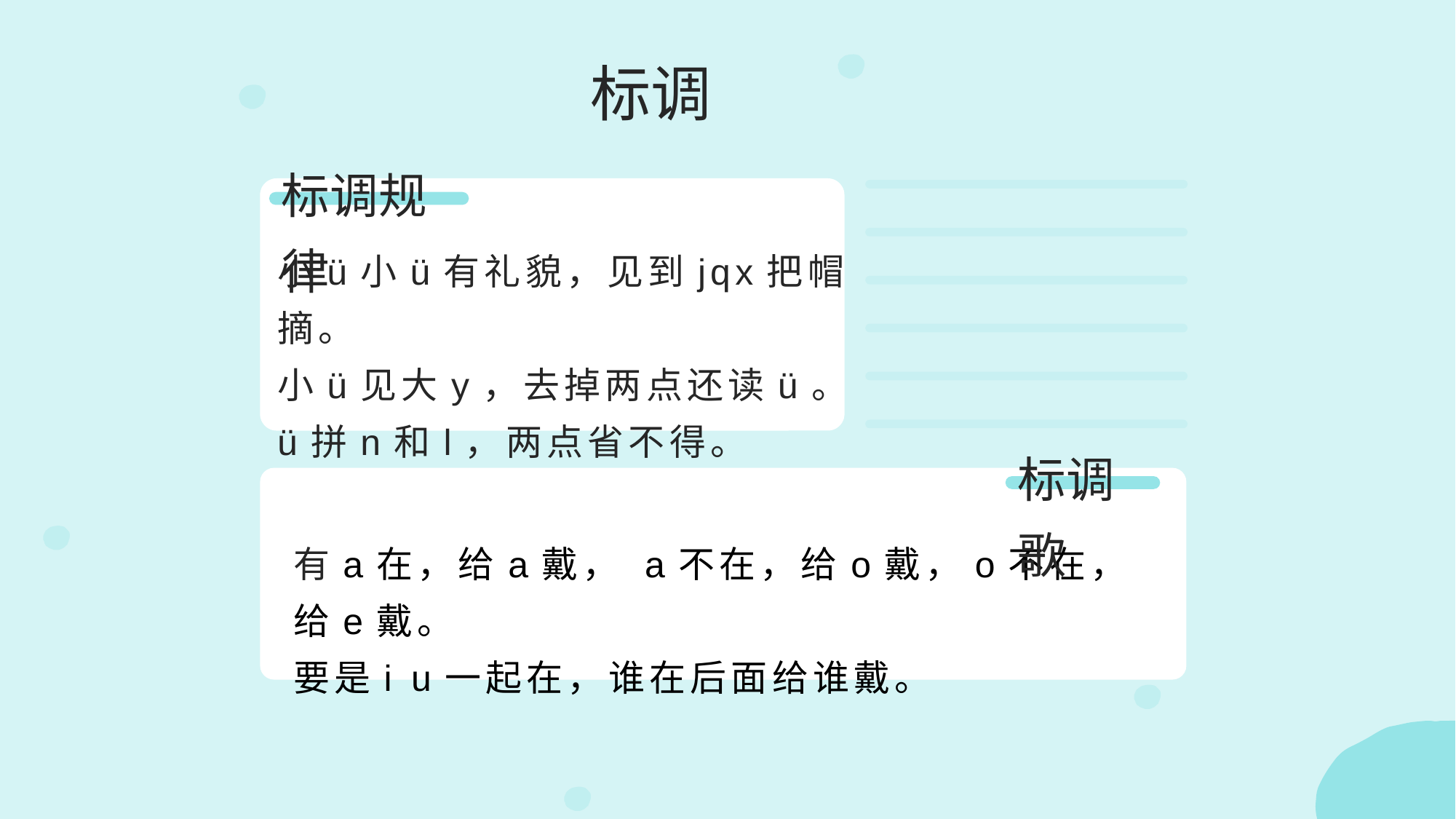

标调
标调规律

小ü小ü有礼貌，见到jqx把帽摘。
小ü见大y，去掉两点还读ü。
ü拼n和l，两点省不得。

标调歌

有a在，给a戴， a不在，给o戴，o不在，给e戴。
要是i u一起在，谁在后面给谁戴。